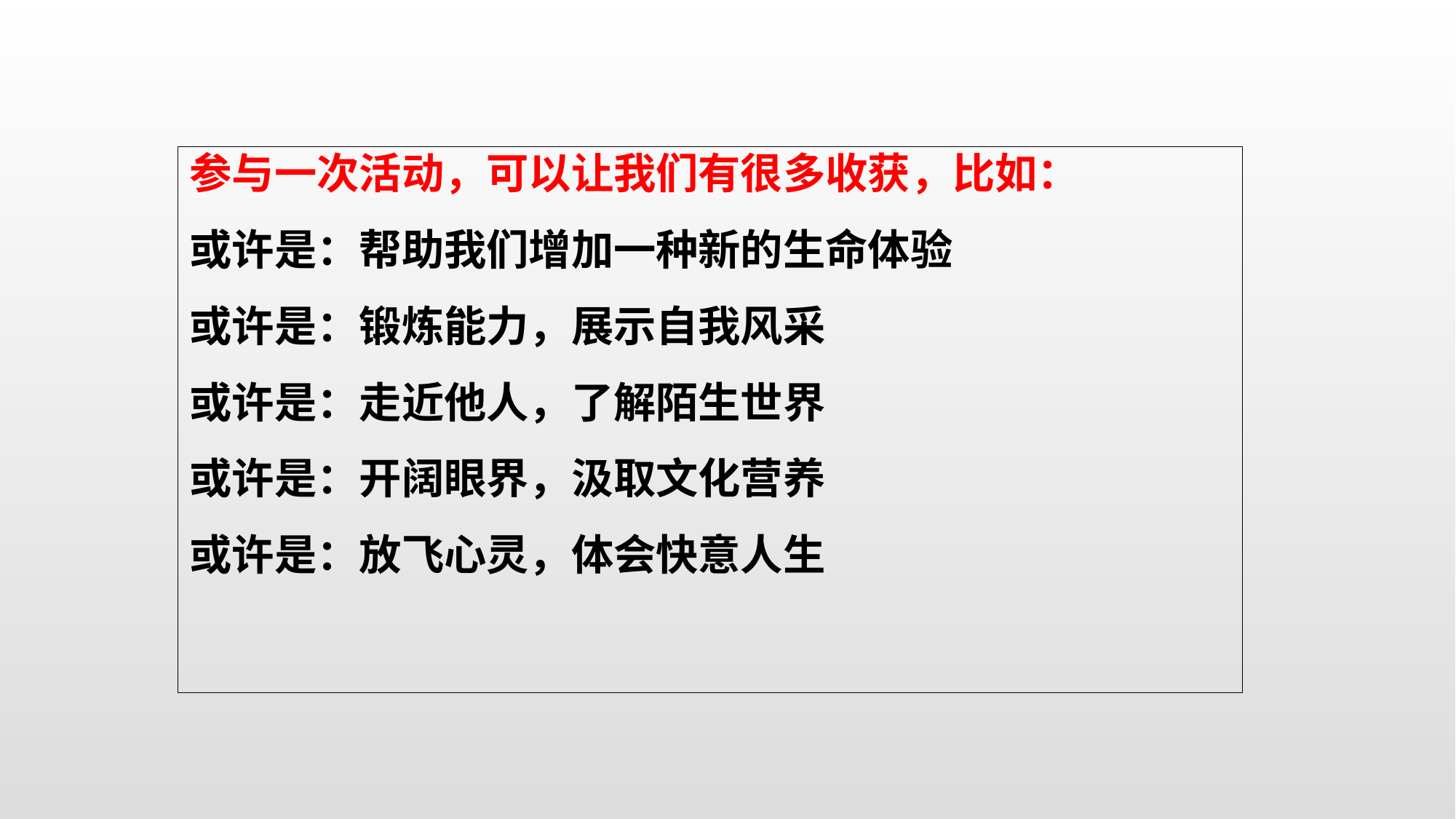

参与一次活动，可以让我们有很多收获，比如：
或许是：帮助我们增加一种新的生命体验
或许是：锻炼能力，展示自我风采
或许是：走近他人，了解陌生世界
或许是：开阔眼界，汲取文化营养
或许是：放飞心灵，体会快意人生